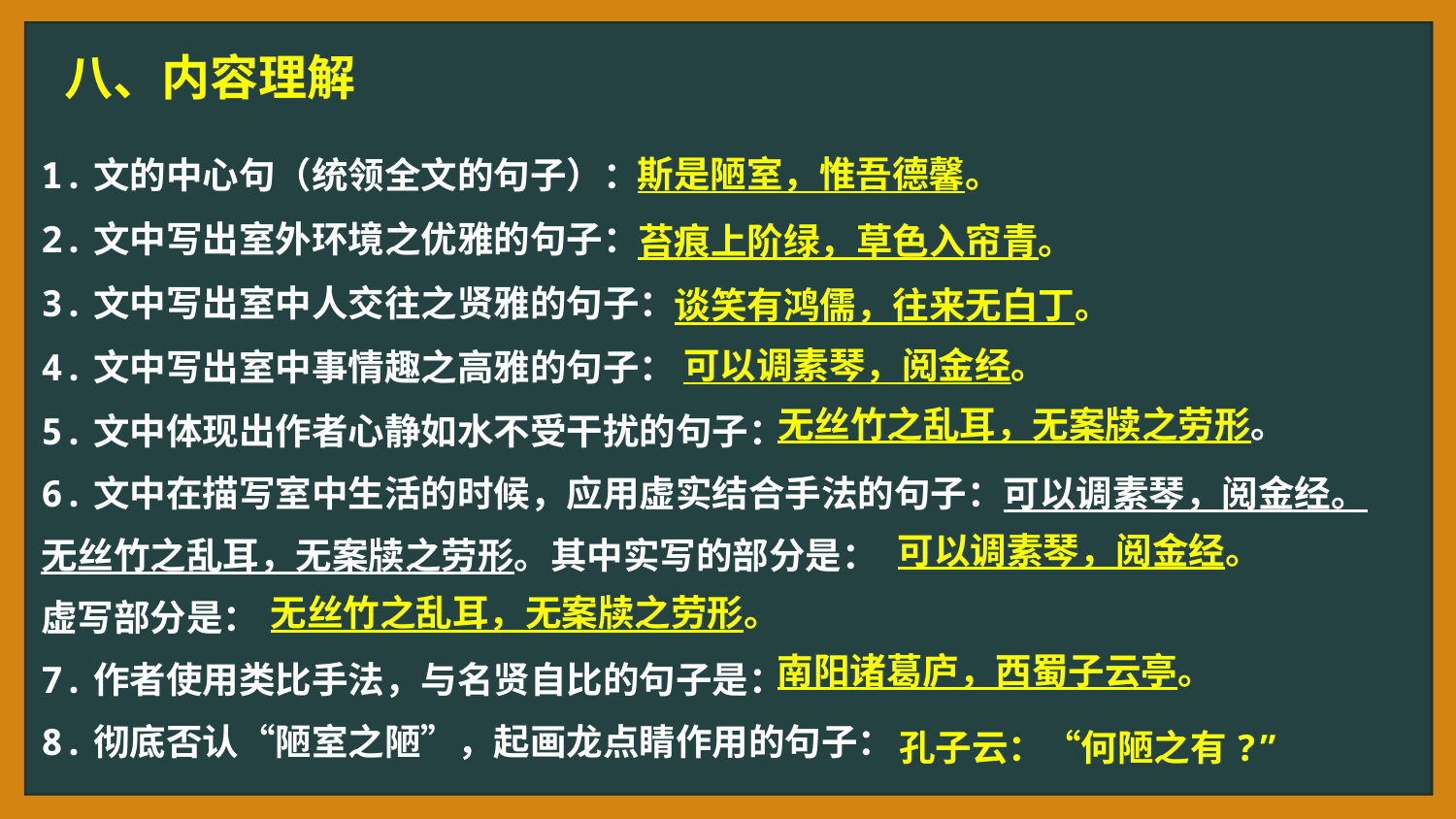

八、内容理解
1.文的中心句（统领全文的句子）：
2.文中写出室外环境之优雅的句子：
3.文中写出室中人交往之贤雅的句子：
4.文中写出室中事情趣之高雅的句子：
5.文中体现出作者心静如水不受干扰的句子：
6.文中在描写室中生活的时候，应用虚实结合手法的句子：可以调素琴，阅金经。无丝竹之乱耳，无案牍之劳形。其中实写的部分是：
虚写部分是：
7.作者使用类比手法，与名贤自比的句子是：
8.彻底否认“陋室之陋”，起画龙点睛作用的句子：
斯是陋室，惟吾德馨。
苔痕上阶绿，草色入帘青。
谈笑有鸿儒，往来无白丁。
可以调素琴，阅金经。
无丝竹之乱耳，无案牍之劳形。
可以调素琴，阅金经。
无丝竹之乱耳，无案牍之劳形。
南阳诸葛庐，西蜀子云亭。
孔子云：“何陋之有?”